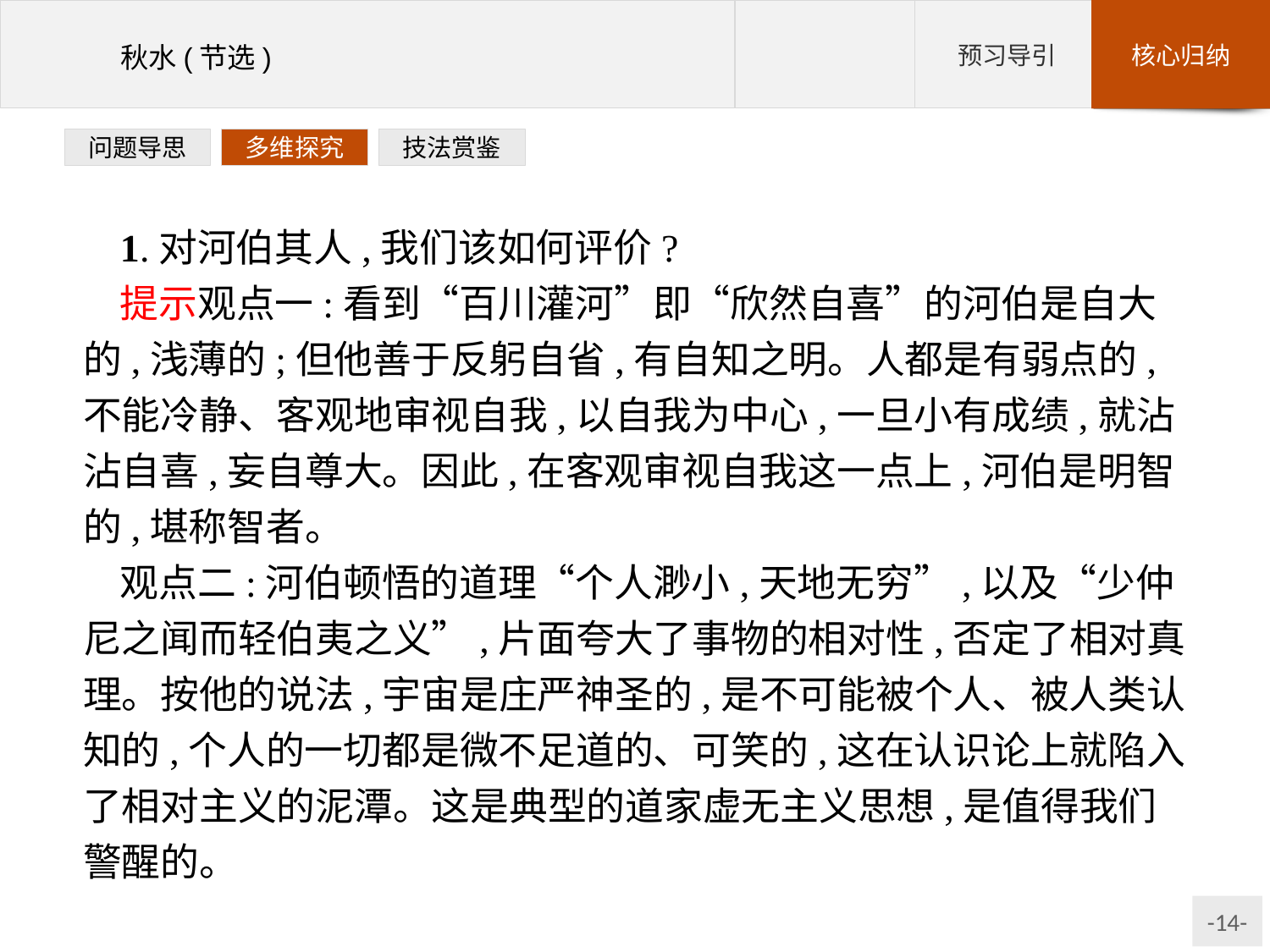

问题导思
多维探究
技法赏鉴
1.对河伯其人,我们该如何评价?
提示观点一:看到“百川灌河”即“欣然自喜”的河伯是自大的,浅薄的;但他善于反躬自省,有自知之明。人都是有弱点的,不能冷静、客观地审视自我,以自我为中心,一旦小有成绩,就沾沾自喜,妄自尊大。因此,在客观审视自我这一点上,河伯是明智的,堪称智者。
观点二:河伯顿悟的道理“个人渺小,天地无穷”,以及“少仲尼之闻而轻伯夷之义”,片面夸大了事物的相对性,否定了相对真理。按他的说法,宇宙是庄严神圣的,是不可能被个人、被人类认知的,个人的一切都是微不足道的、可笑的,这在认识论上就陷入了相对主义的泥潭。这是典型的道家虚无主义思想,是值得我们警醒的。